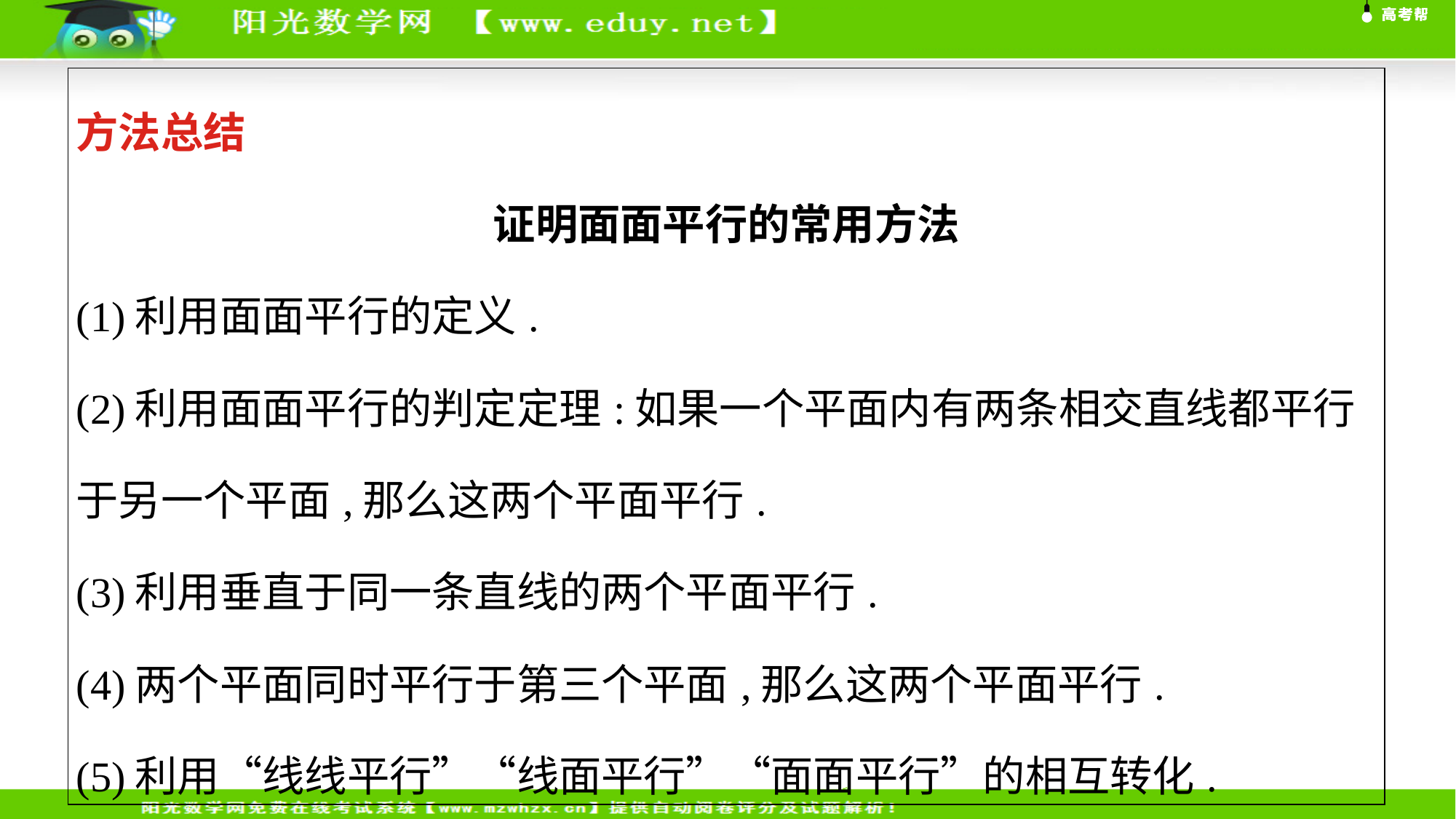

| 方法总结 证明面面平行的常用方法 (1)利用面面平行的定义. (2)利用面面平行的判定定理:如果一个平面内有两条相交直线都平行于另一个平面,那么这两个平面平行. (3)利用垂直于同一条直线的两个平面平行. (4)两个平面同时平行于第三个平面,那么这两个平面平行. (5)利用“线线平行”“线面平行”“面面平行”的相互转化. |
| --- |